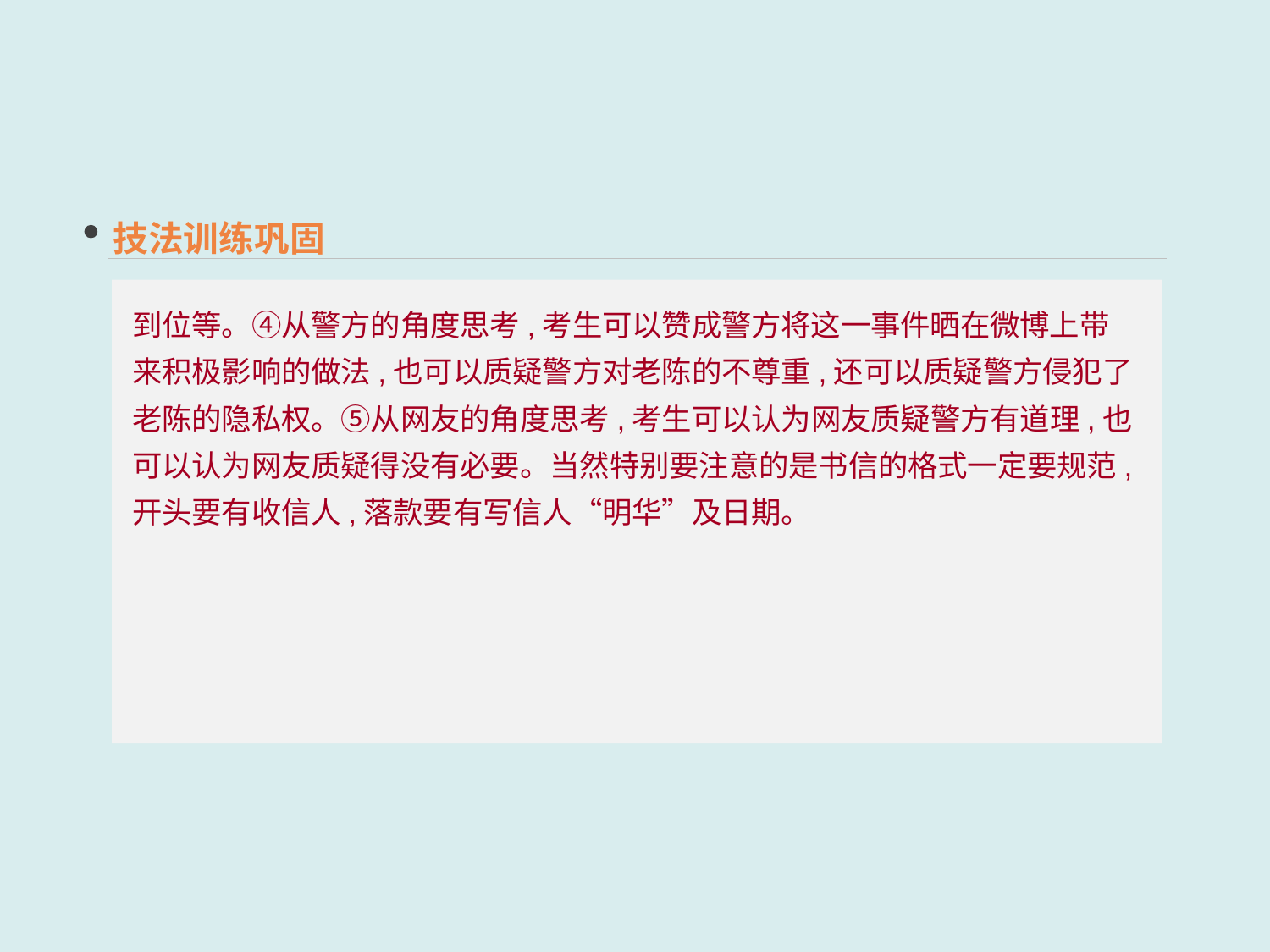

技法训练巩固

到位等。④从警方的角度思考,考生可以赞成警方将这一事件晒在微博上带来积极影响的做法,也可以质疑警方对老陈的不尊重,还可以质疑警方侵犯了老陈的隐私权。⑤从网友的角度思考,考生可以认为网友质疑警方有道理,也可以认为网友质疑得没有必要。当然特别要注意的是书信的格式一定要规范,开头要有收信人,落款要有写信人“明华”及日期。